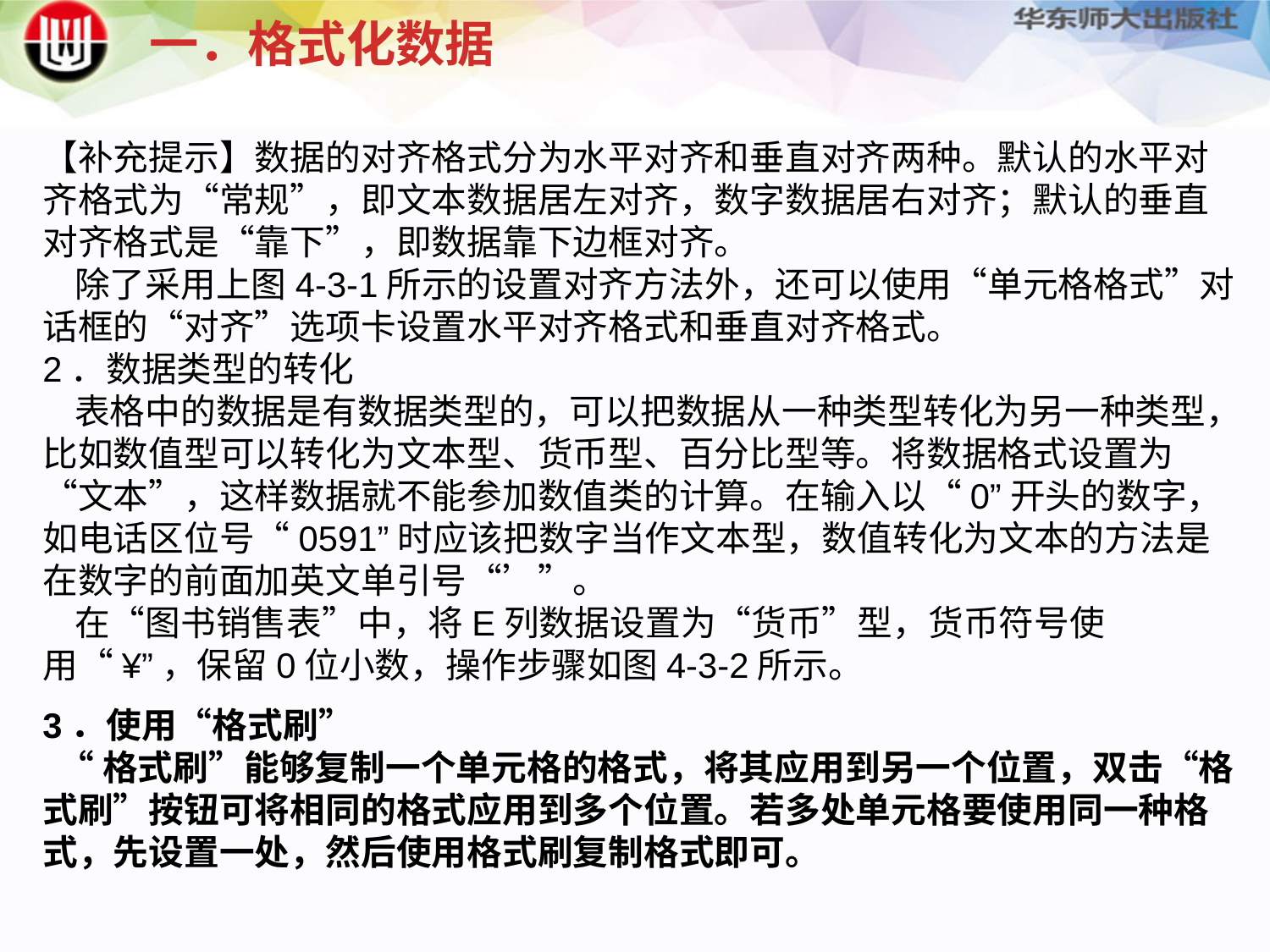

一．格式化数据
【补充提示】数据的对齐格式分为水平对齐和垂直对齐两种。默认的水平对齐格式为“常规”，即文本数据居左对齐，数字数据居右对齐；默认的垂直对齐格式是“靠下”，即数据靠下边框对齐。   除了采用上图4-3-1所示的设置对齐方法外，还可以使用“单元格格式”对话框的“对齐”选项卡设置水平对齐格式和垂直对齐格式。2．数据类型的转化   表格中的数据是有数据类型的，可以把数据从一种类型转化为另一种类型，比如数值型可以转化为文本型、货币型、百分比型等。将数据格式设置为“文本”，这样数据就不能参加数值类的计算。在输入以“0”开头的数字，如电话区位号“0591”时应该把数字当作文本型，数值转化为文本的方法是在数字的前面加英文单引号“’”。   在“图书销售表”中，将E列数据设置为“货币”型，货币符号使用“¥”，保留0位小数，操作步骤如图4-3-2所示。
3．使用“格式刷”  “格式刷”能够复制一个单元格的格式，将其应用到另一个位置，双击“格式刷”按钮可将相同的格式应用到多个位置。若多处单元格要使用同一种格式，先设置一处，然后使用格式刷复制格式即可。